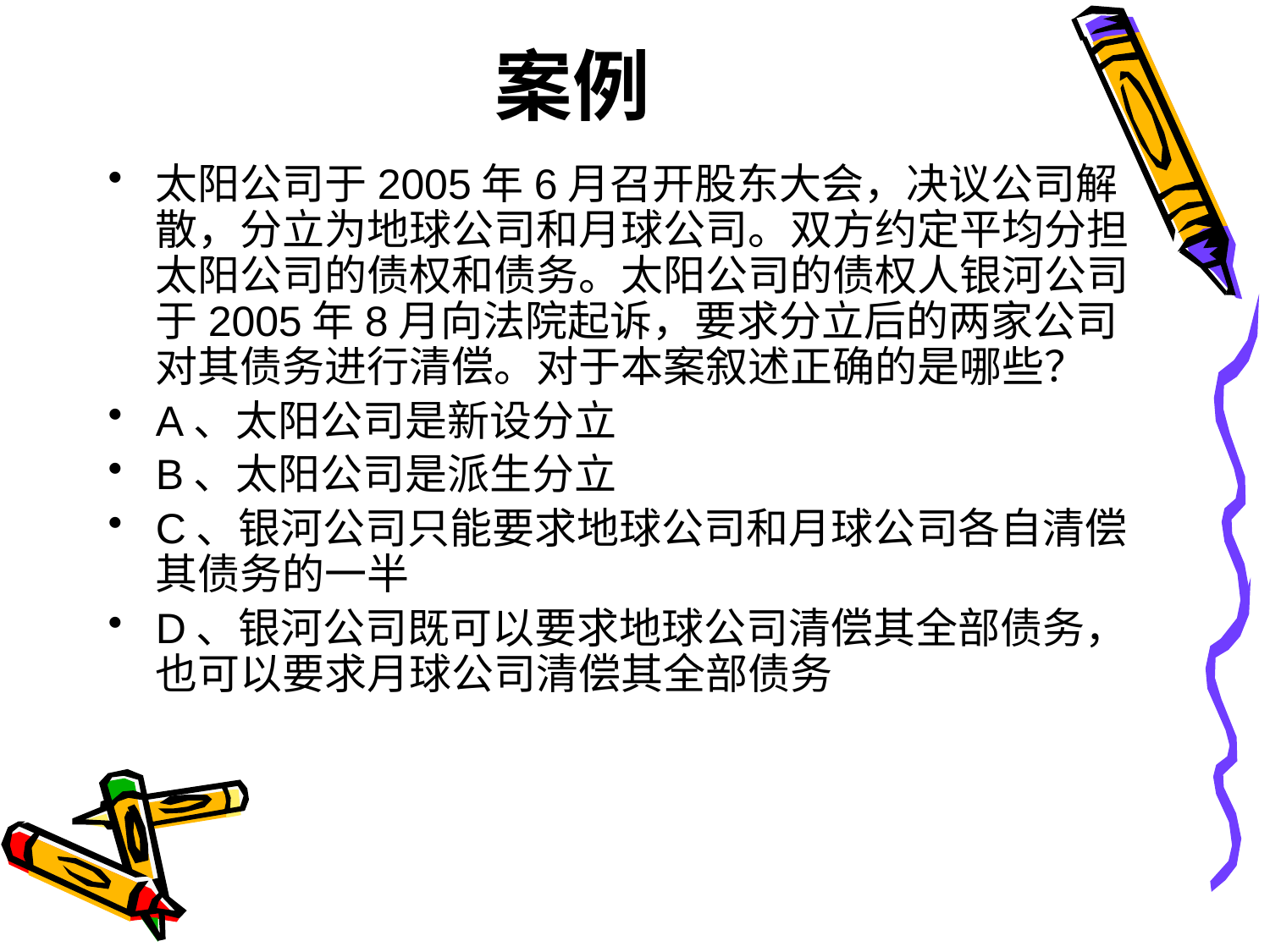

# 案例
太阳公司于2005年6月召开股东大会，决议公司解散，分立为地球公司和月球公司。双方约定平均分担太阳公司的债权和债务。太阳公司的债权人银河公司于2005年8月向法院起诉，要求分立后的两家公司对其债务进行清偿。对于本案叙述正确的是哪些？
A、太阳公司是新设分立
B、太阳公司是派生分立
C、银河公司只能要求地球公司和月球公司各自清偿其债务的一半
D、银河公司既可以要求地球公司清偿其全部债务，也可以要求月球公司清偿其全部债务